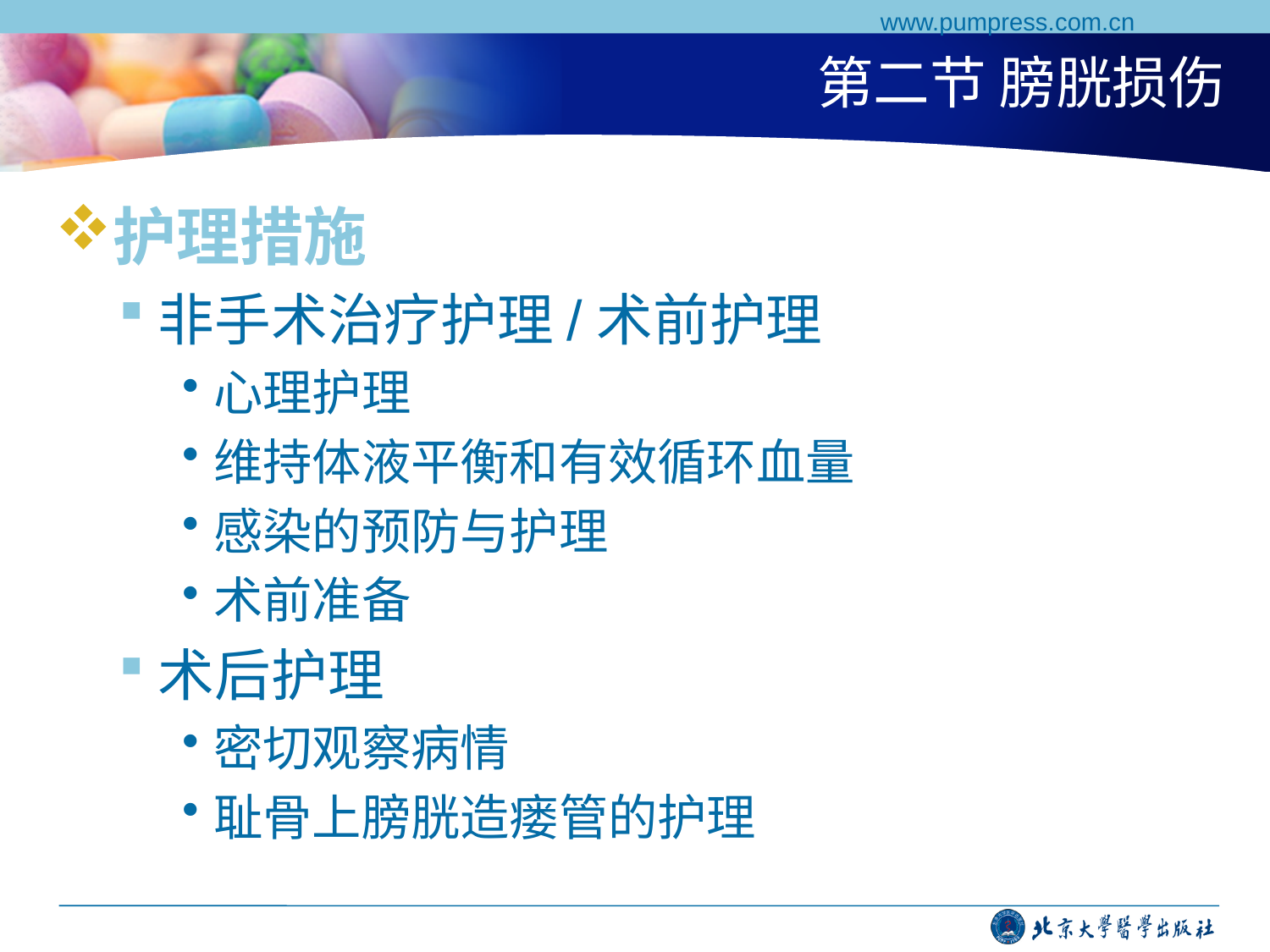

www.pumpress.com.cn
# 第二节 膀胱损伤
护理措施
非手术治疗护理/术前护理
心理护理
维持体液平衡和有效循环血量
感染的预防与护理
术前准备
术后护理
密切观察病情
耻骨上膀胱造瘘管的护理